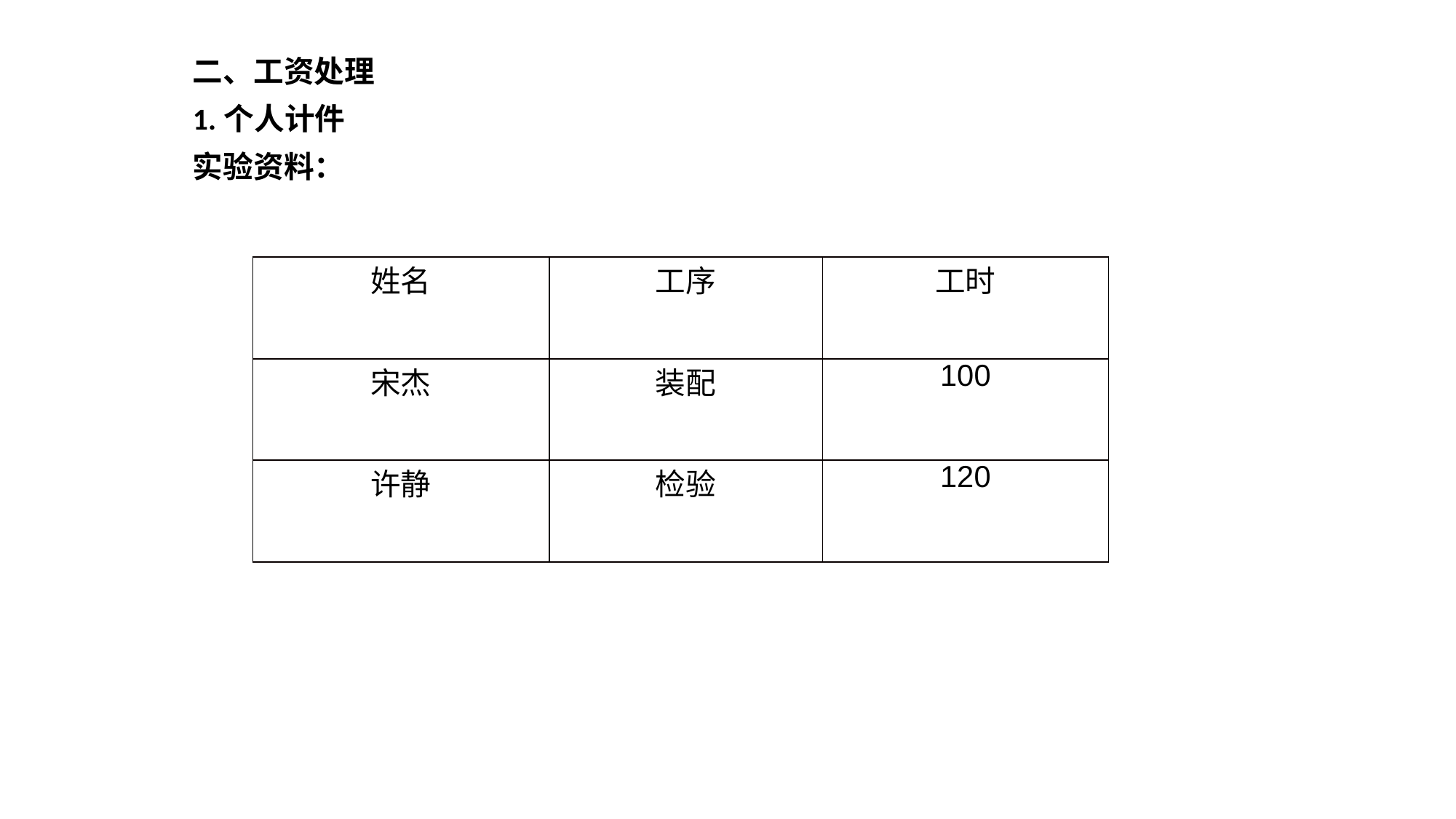

二、工资处理
1.个人计件
实验资料：
| 姓名 | 工序 | 工时 |
| --- | --- | --- |
| 宋杰 | 装配 | 100 |
| 许静 | 检验 | 120 |